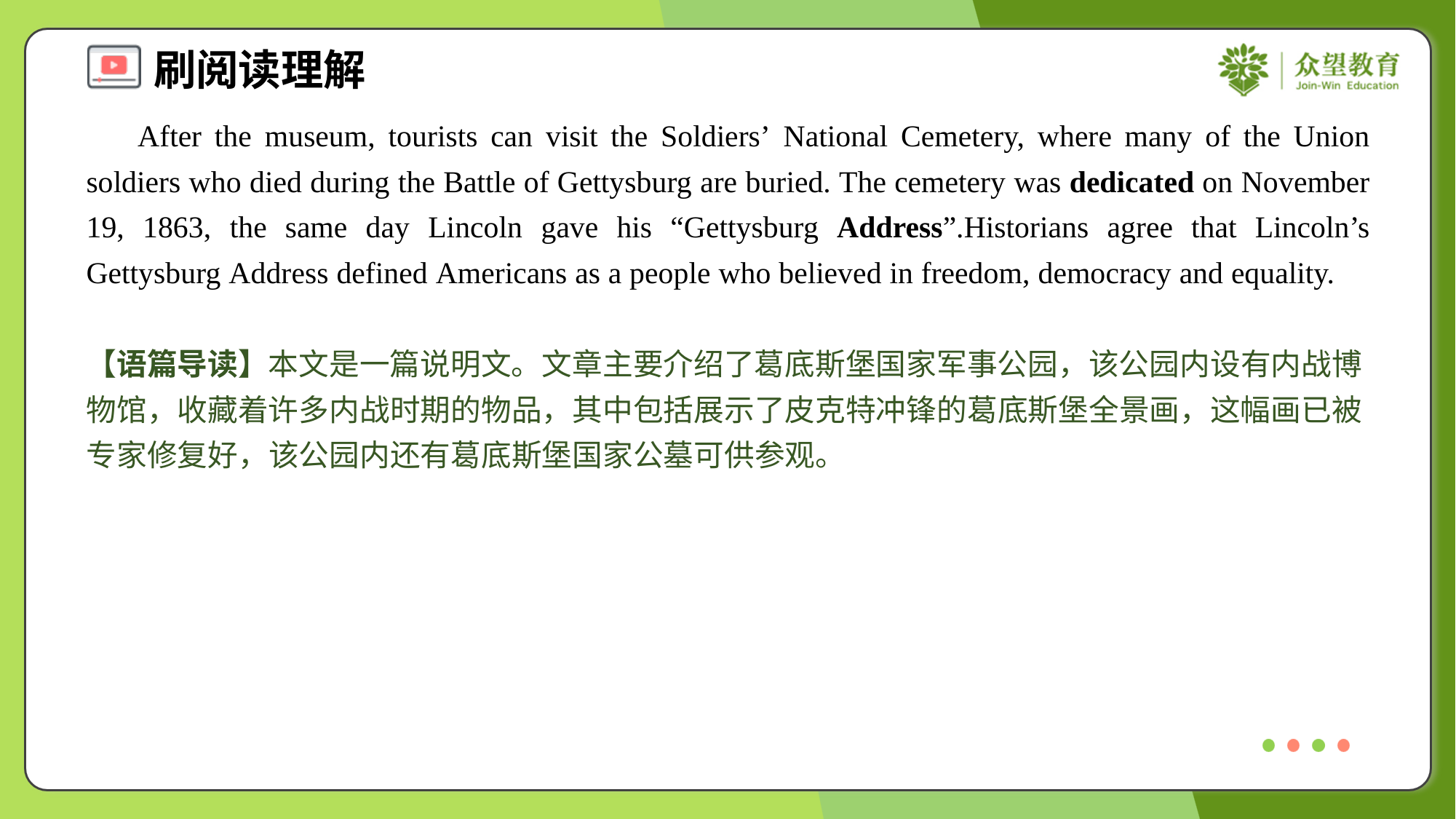

After the museum, tourists can visit the Soldiers’ National Cemetery, where many of the Union soldiers who died during the Battle of Gettysburg are buried. The cemetery was dedicated on November 19, 1863, the same day Lincoln gave his “Gettysburg Address”.Historians agree that Lincoln’s Gettysburg Address defined Americans as a people who believed in freedom, democracy and equality.
【语篇导读】本文是一篇说明文。文章主要介绍了葛底斯堡国家军事公园，该公园内设有内战博物馆，收藏着许多内战时期的物品，其中包括展示了皮克特冲锋的葛底斯堡全景画，这幅画已被专家修复好，该公园内还有葛底斯堡国家公墓可供参观。